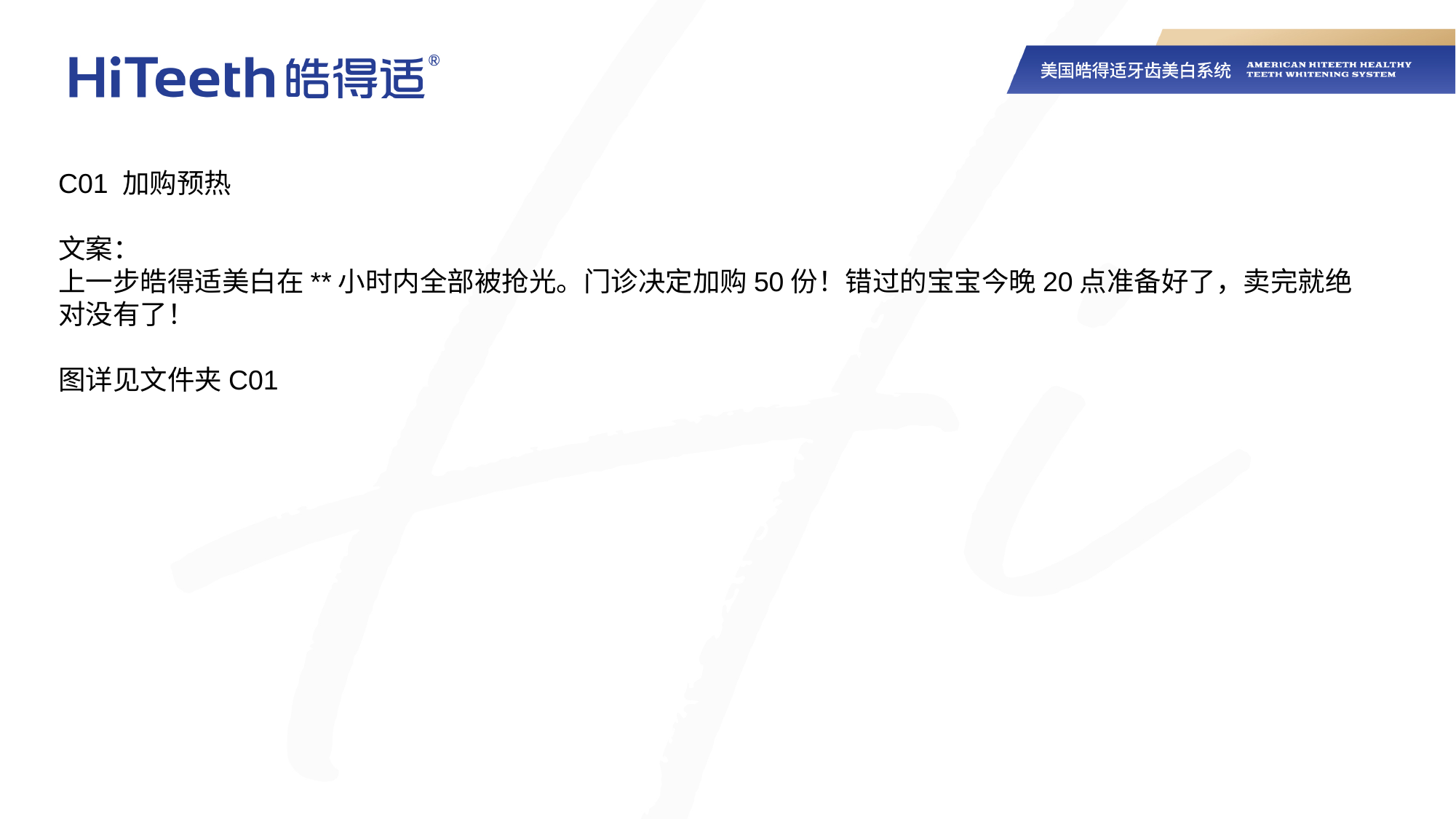

C01 加购预热

文案：
上一步皓得适美白在**小时内全部被抢光。门诊决定加购50份！错过的宝宝今晚20点准备好了，卖完就绝对没有了！

图详见文件夹C01